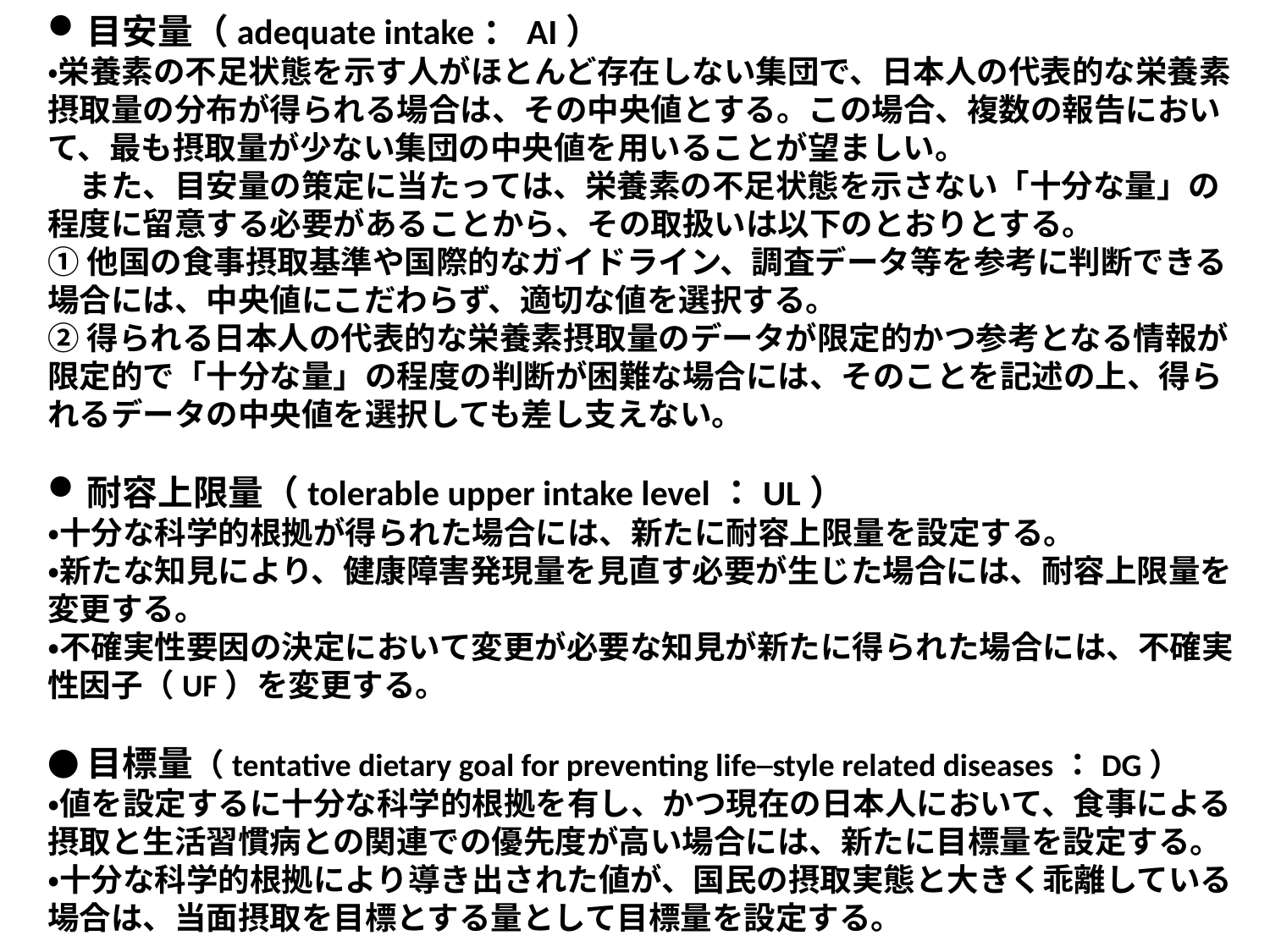

目安量（adequate intake：AI）
・栄養素の不足状態を示す人がほとんど存在しない集団で、日本人の代表的な栄養素摂取量の分布が得られる場合は、その中央値とする。この場合、複数の報告において、最も摂取量が少ない集団の中央値を用いることが望ましい。
　また、目安量の策定に当たっては、栄養素の不足状態を示さない「十分な量」の程度に留意する必要があることから、その取扱いは以下のとおりとする。
①他国の食事摂取基準や国際的なガイドライン、調査データ等を参考に判断できる場合には、中央値にこだわらず、適切な値を選択する。
②得られる日本人の代表的な栄養素摂取量のデータが限定的かつ参考となる情報が限定的で「十分な量」の程度の判断が困難な場合には、そのことを記述の上、得られるデータの中央値を選択しても差し支えない。

耐容上限量（tolerable upper intake level：UL）
・十分な科学的根拠が得られた場合には、新たに耐容上限量を設定する。
・新たな知見により、健康障害発現量を見直す必要が生じた場合には、耐容上限量を変更する。
・不確実性要因の決定において変更が必要な知見が新たに得られた場合には、不確実性因子（UF）を変更する。

●目標量（tentative dietary goal for preventing life─style related diseases：DG）
・値を設定するに十分な科学的根拠を有し、かつ現在の日本人において、食事による摂取と生活習慣病との関連での優先度が高い場合には、新たに目標量を設定する。
・十分な科学的根拠により導き出された値が、国民の摂取実態と大きく乖離している場合は、当面摂取を目標とする量として目標量を設定する。